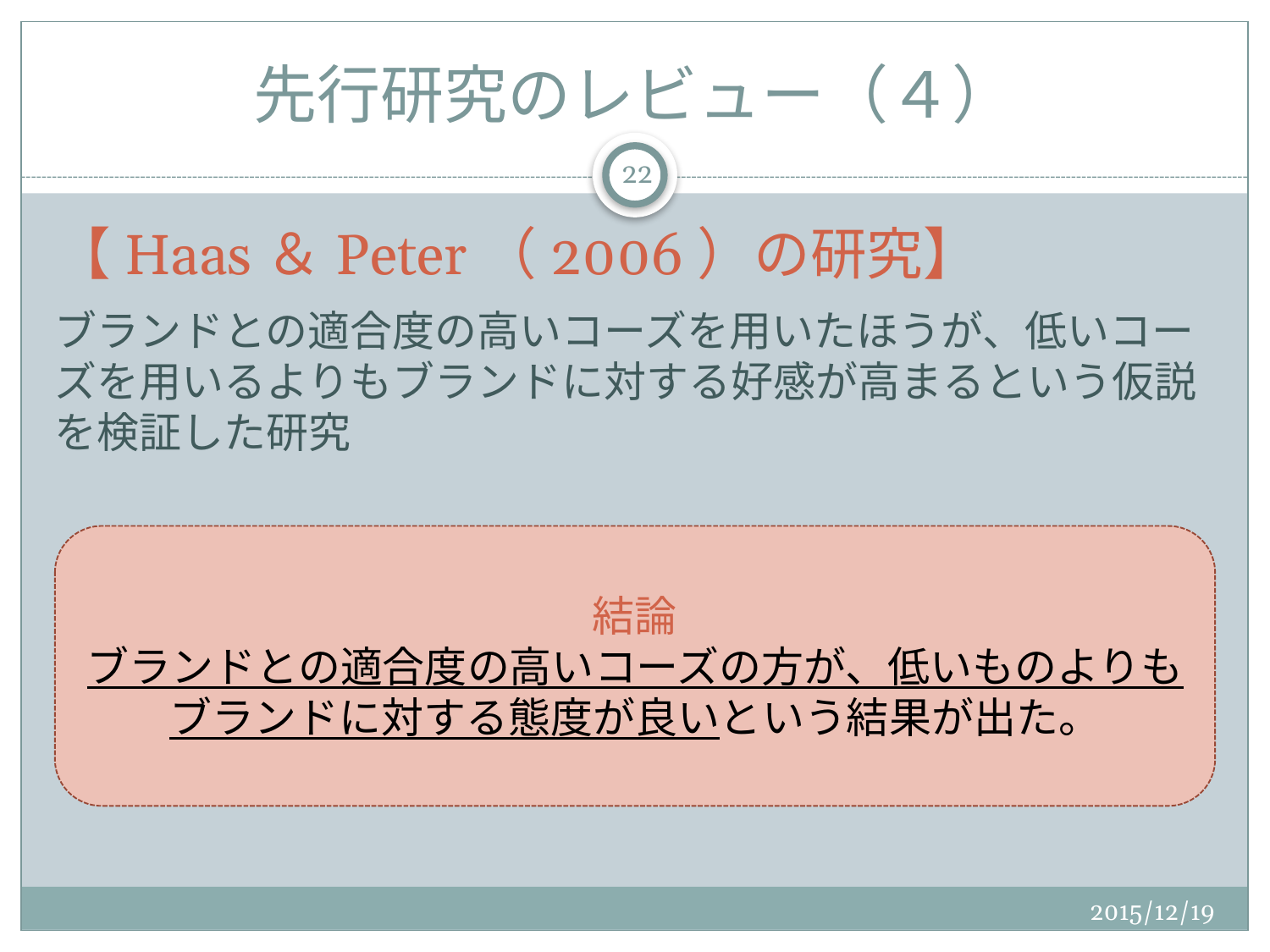

# 先行研究のレビュー（４）
22
【Haas＆Peter（2006）の研究】

ブランドとの適合度の高いコーズを用いたほうが、低いコーズを用いるよりもブランドに対する好感が高まるという仮説を検証した研究

結論
ブランドとの適合度の高いコーズの方が、低いものよりもブランドに対する態度が良いという結果が出た。
2015/12/19